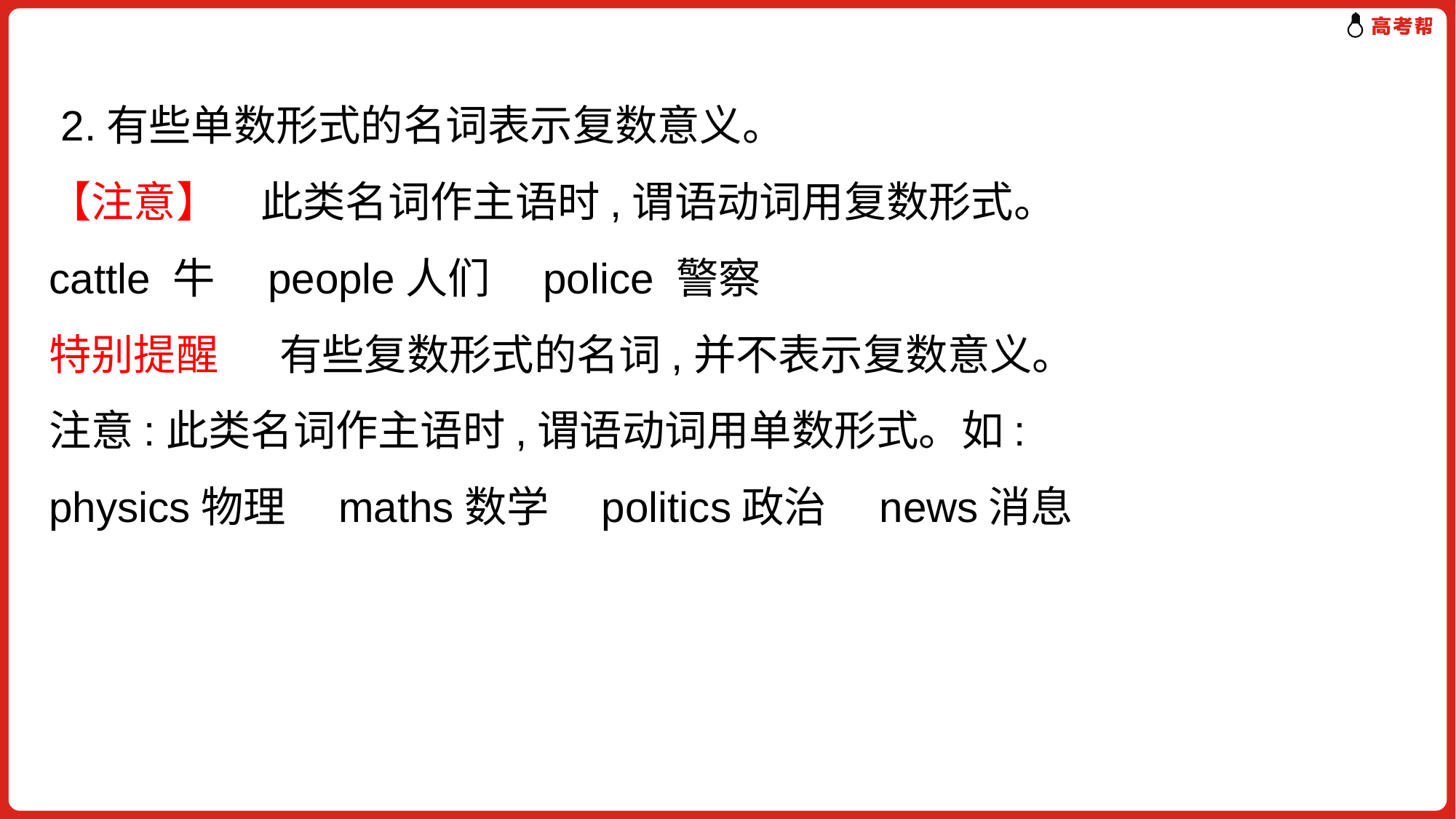

2.有些单数形式的名词表示复数意义。
【注意】　此类名词作主语时,谓语动词用复数形式。
cattle 牛　people人们　police 警察
特别提醒　  有些复数形式的名词,并不表示复数意义。
注意:此类名词作主语时,谓语动词用单数形式。如:
physics物理　maths数学　politics政治　news消息